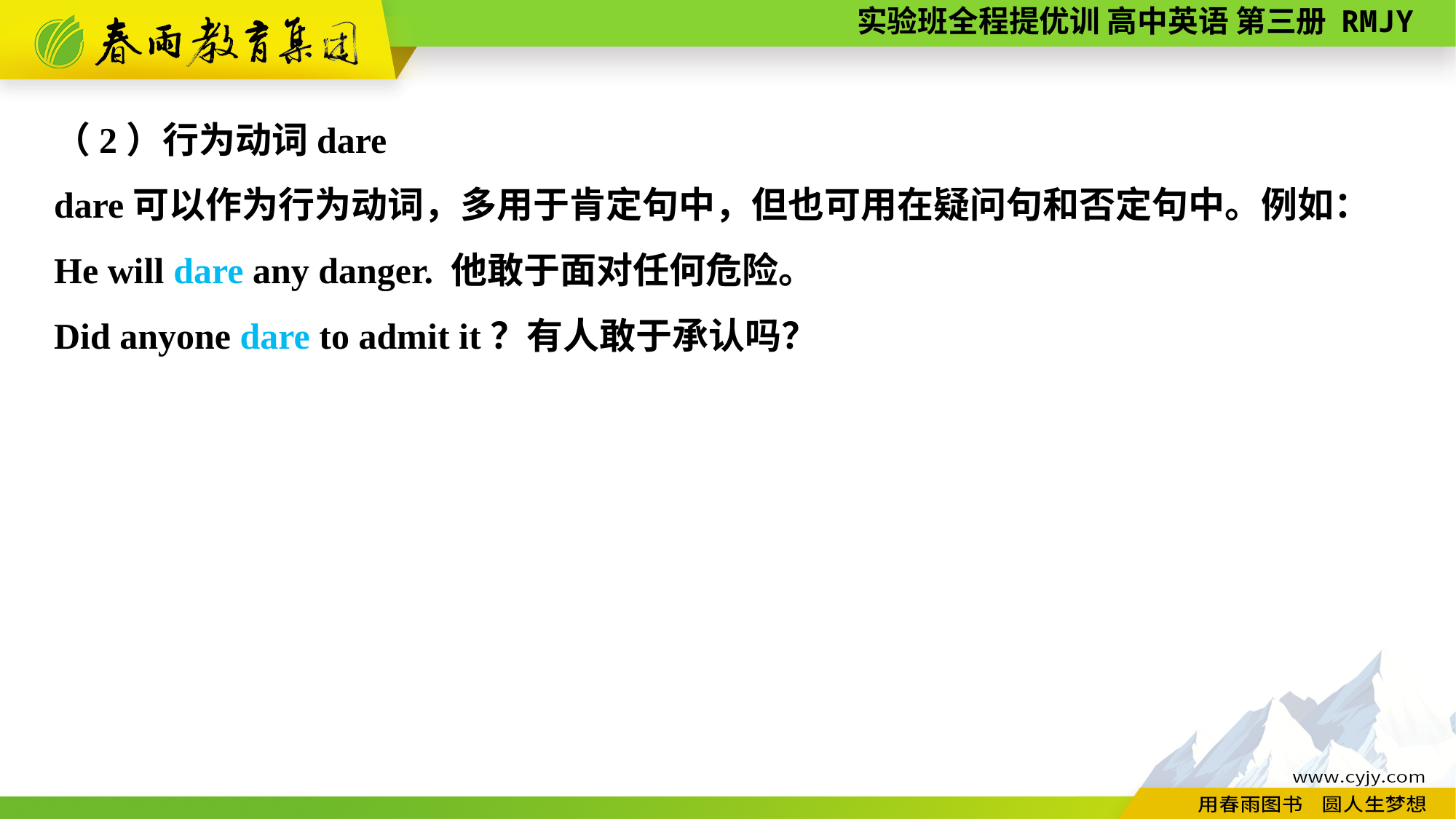

（2）行为动词dare
dare可以作为行为动词，多用于肯定句中，但也可用在疑问句和否定句中。例如：
He will dare any danger. 他敢于面对任何危险。
Did anyone dare to admit it？有人敢于承认吗？